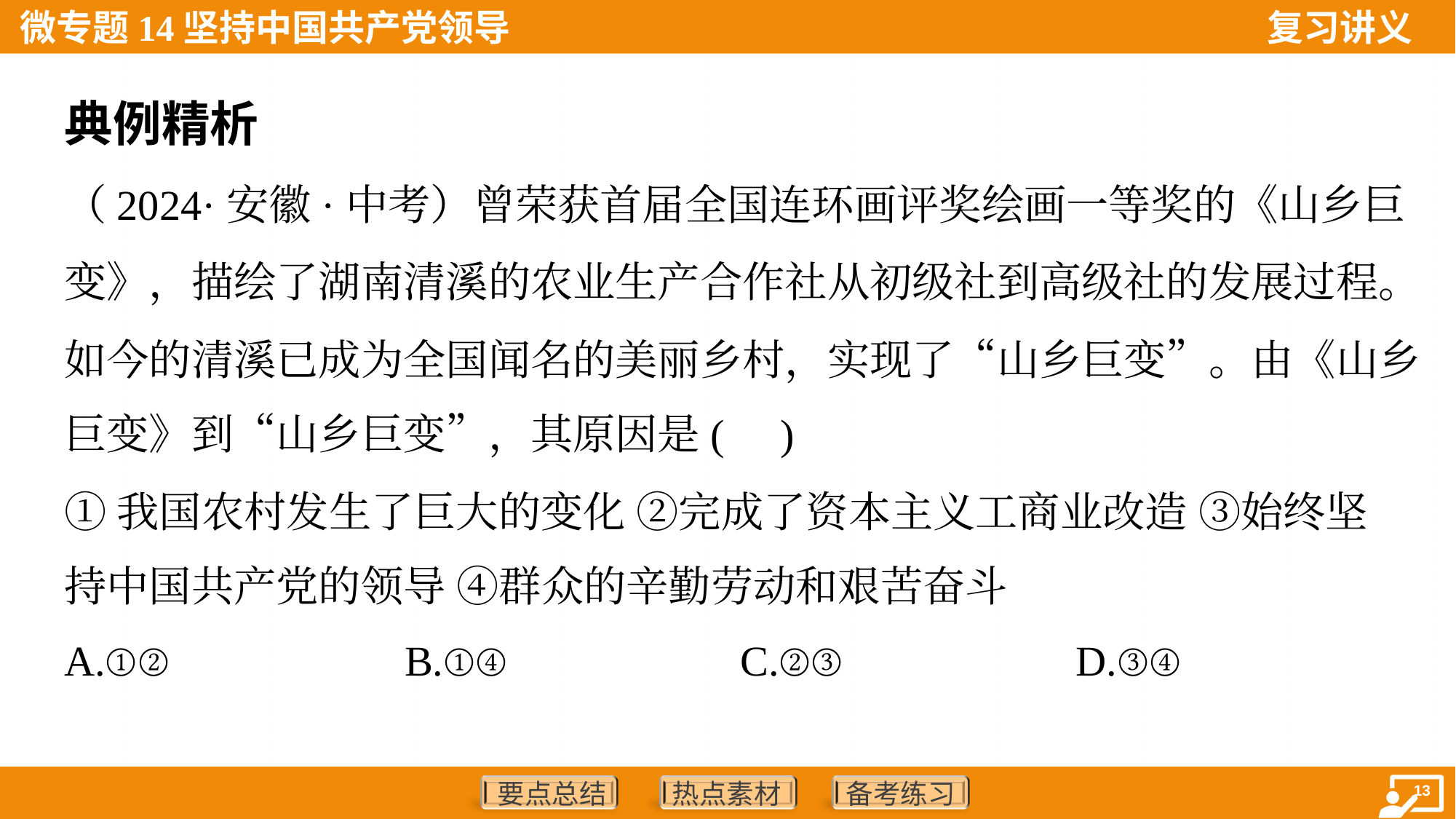

典例精析
（2024·安徽·中考）曾荣获首届全国连环画评奖绘画一等奖的《山乡巨
变》，描绘了湖南清溪的农业生产合作社从初级社到高级社的发展过程。
如今的清溪已成为全国闻名的美丽乡村，实现了“山乡巨变”。由《山乡
巨变》到“山乡巨变”，其原因是(     )
①我国农村发生了巨大的变化 ②完成了资本主义工商业改造 ③始终坚
持中国共产党的领导 ④群众的辛勤劳动和艰苦奋斗
A.①②	B.①④	C.②③	D.③④